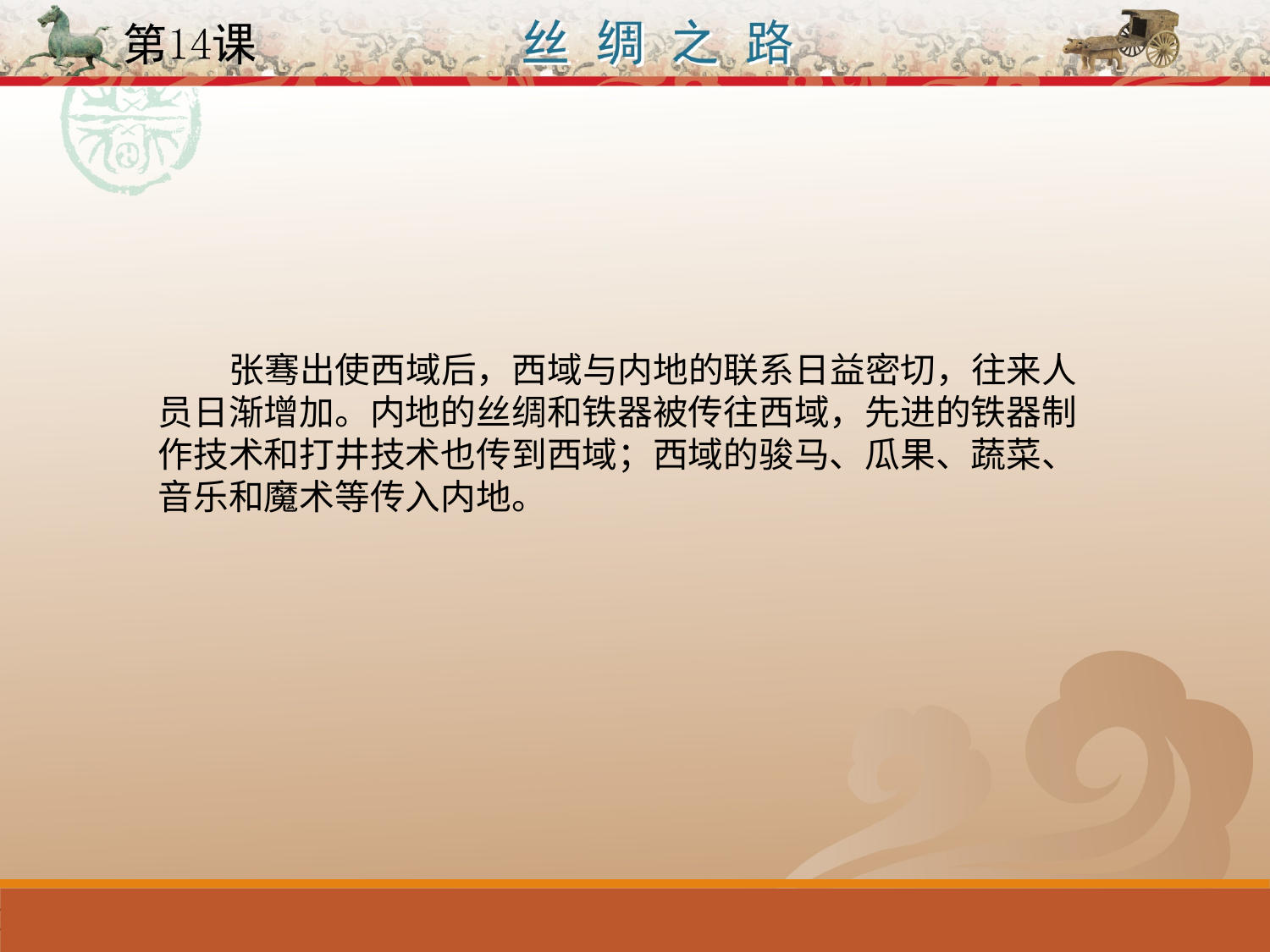

张骞出使西域后，西域与内地的联系日益密切，往来人员日渐增加。内地的丝绸和铁器被传往西域，先进的铁器制作技术和打井技术也传到西域；西域的骏马、瓜果、蔬菜、音乐和魔术等传入内地。